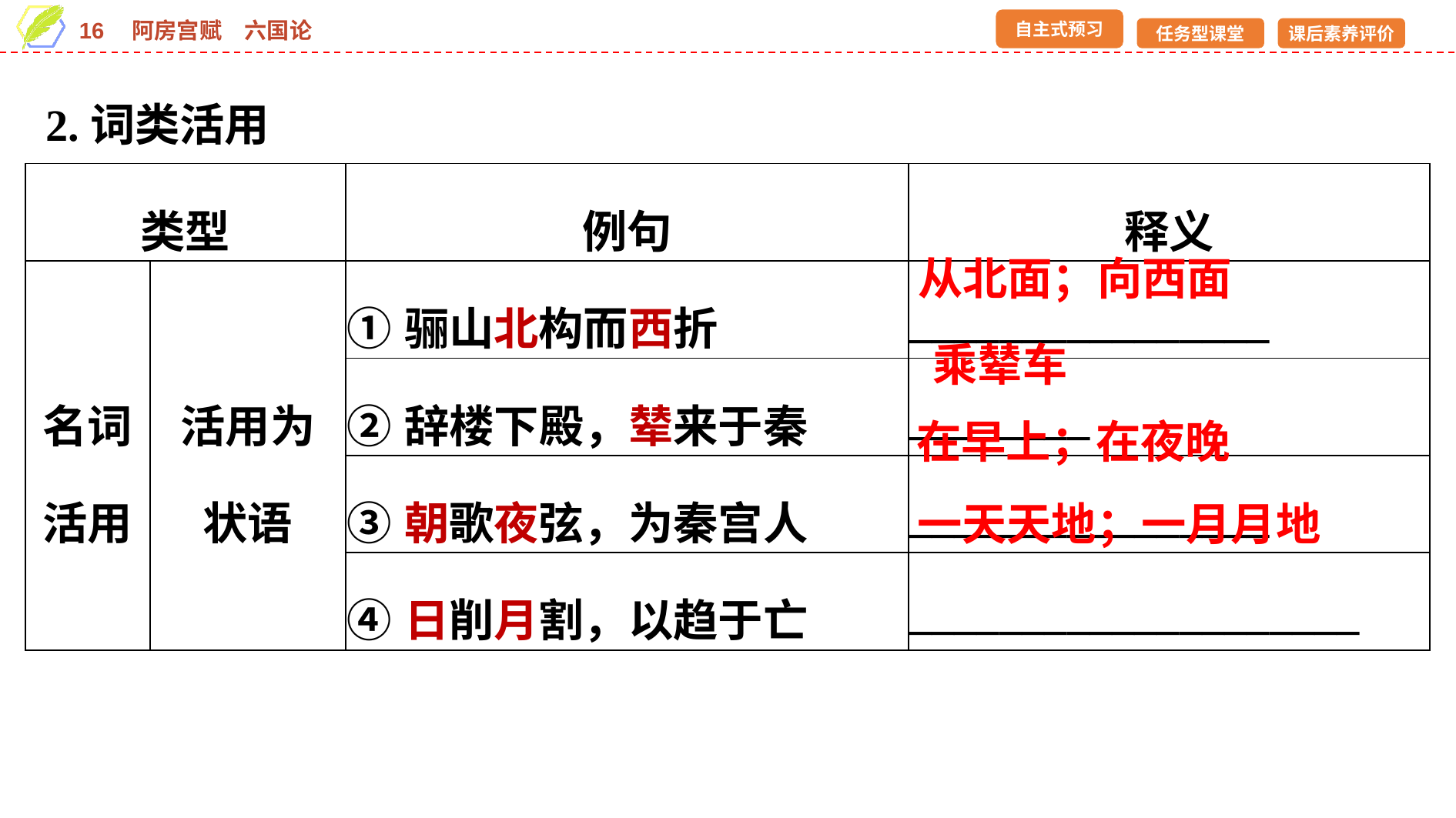

2.词类活用
| 类型 |  | 例句 | 释义 |
| --- | --- | --- | --- |
| 名词 活用 | 活用为 状语 | ①骊山北构而西折 | \_\_\_\_\_\_\_\_\_\_\_\_\_\_\_\_ |
|  |  | ②辞楼下殿，辇来于秦 | \_\_\_\_\_\_\_\_ |
|  |  | ③朝歌夜弦，为秦宫人 | \_\_\_\_\_\_\_\_\_\_\_\_\_\_\_\_ |
|  |  | ④日削月割，以趋于亡 | \_\_\_\_\_\_\_\_\_\_\_\_\_\_\_\_\_\_\_\_ |
从北面；向西面
乘辇车
在早上；在夜晚
一天天地；一月月地